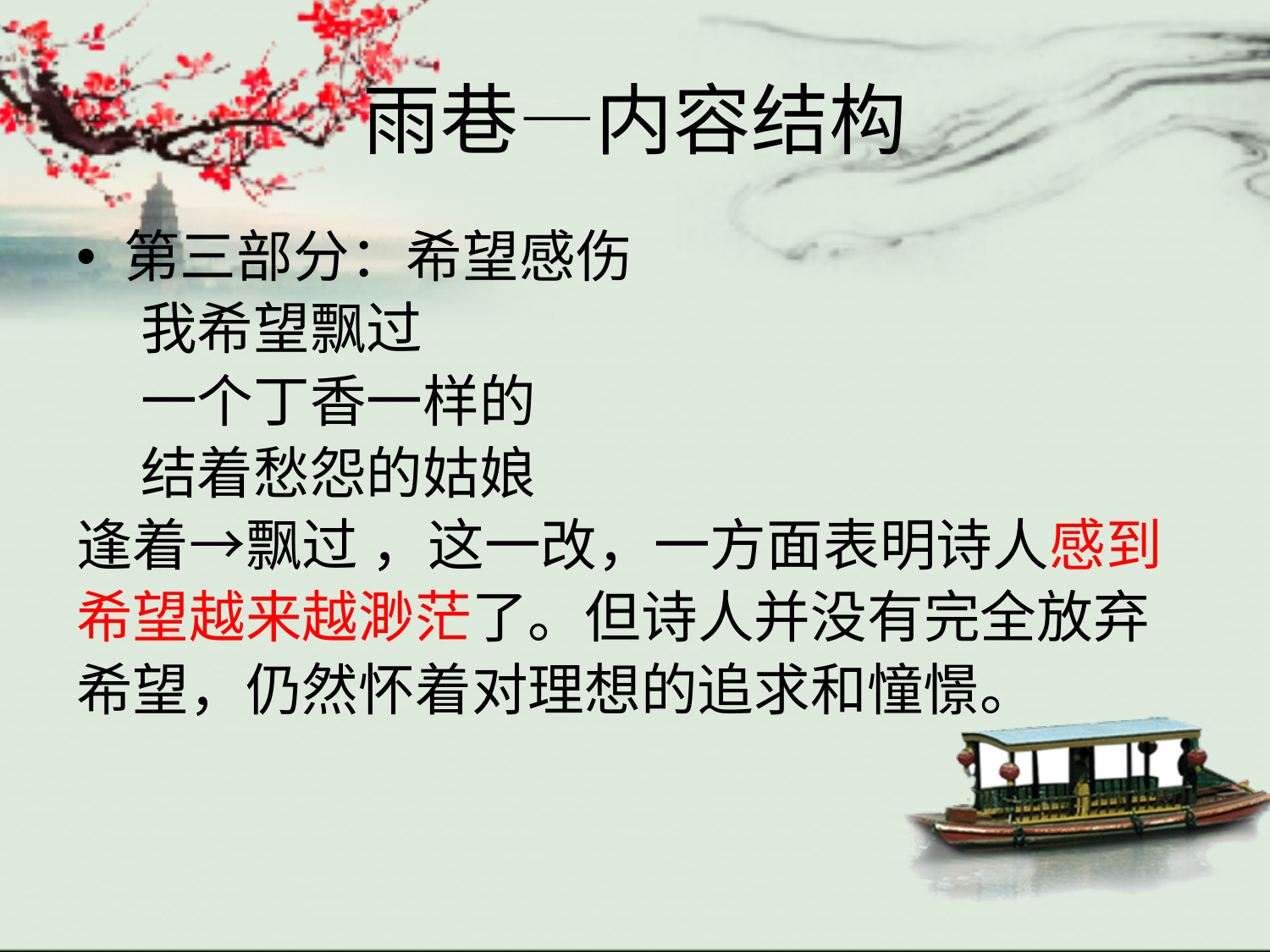

# 雨巷—内容结构
第三部分：希望感伤
    我希望飘过
    一个丁香一样的
    结着愁怨的姑娘
逢着→飘过 ，这一改，一方面表明诗人感到
希望越来越渺茫了。但诗人并没有完全放弃
希望，仍然怀着对理想的追求和憧憬。